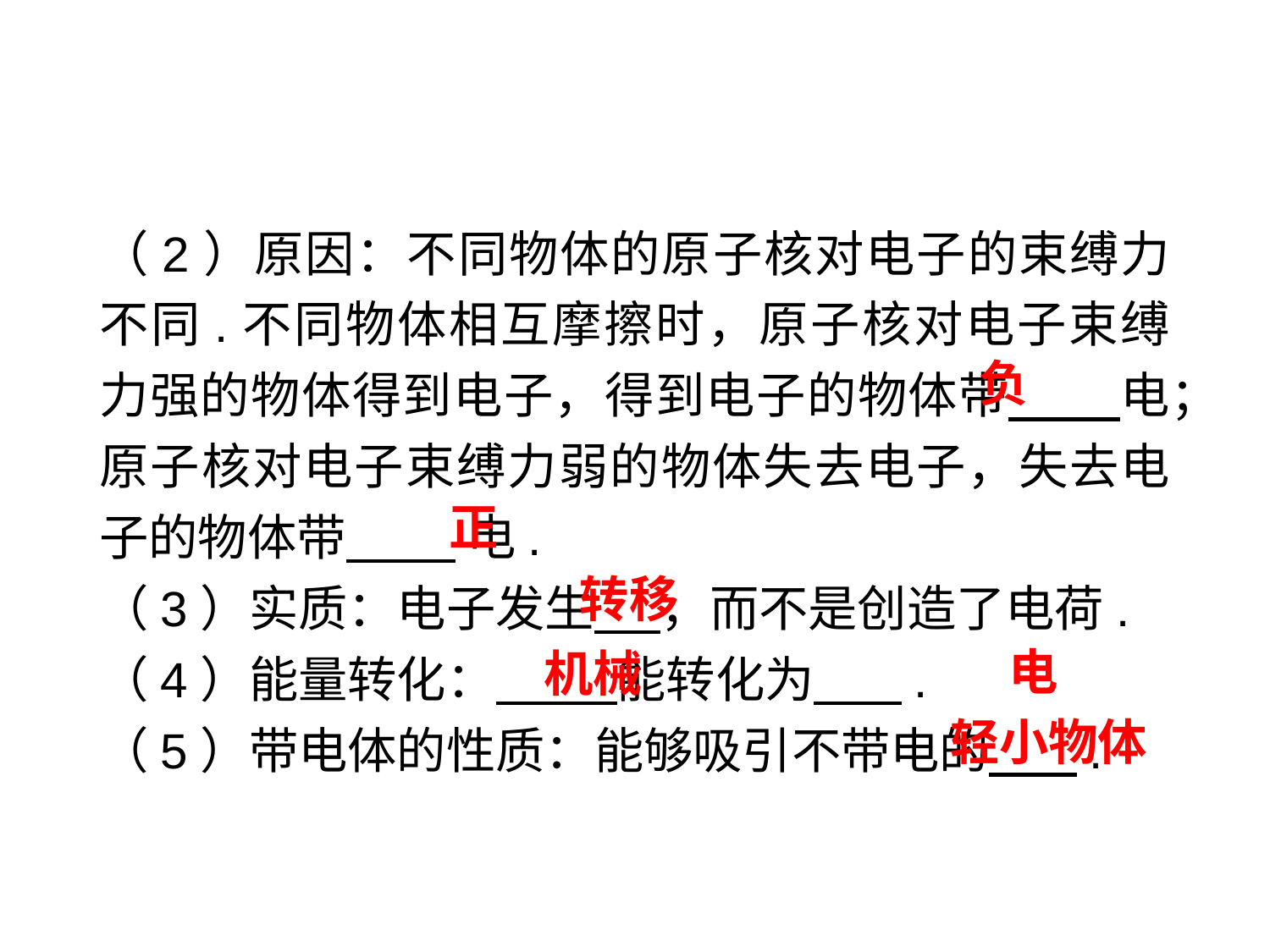

（2）原因：不同物体的原子核对电子的束缚力不同.不同物体相互摩擦时，原子核对电子束缚力强的物体得到电子，得到电子的物体带         电；原子核对电子束缚力弱的物体失去电子，失去电子的物体带           电.
（3）实质：电子发生      ，而不是创造了电荷.
（4）能量转化：           能转化为        .
（5）带电体的性质：能够吸引不带电的        .
负
 正
转移
电
机械
轻小物体